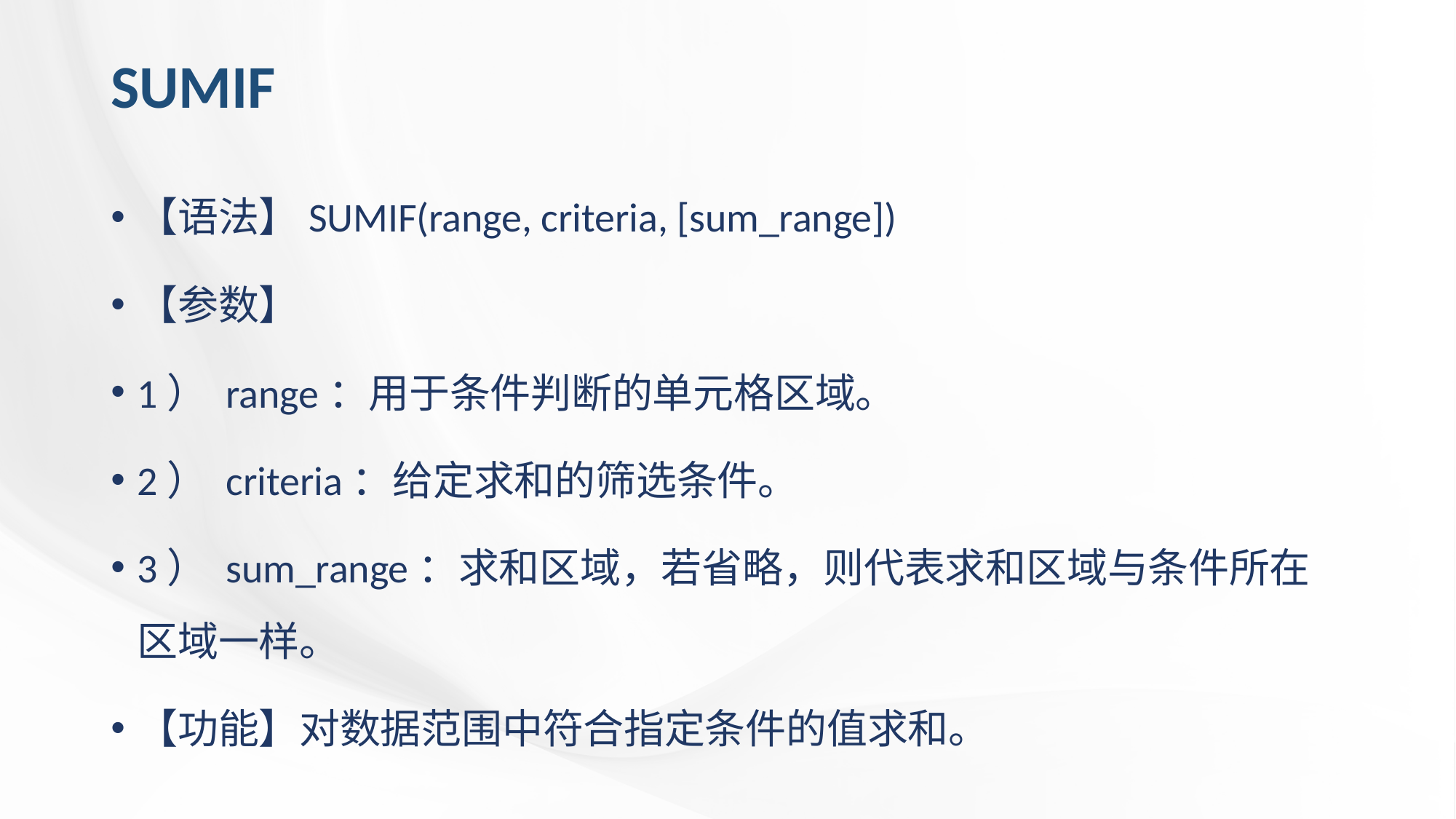

# SUMIF
【语法】SUMIF(range, criteria, [sum_range])
【参数】
1） range：用于条件判断的单元格区域。
2） criteria：给定求和的筛选条件。
3） sum_range：求和区域，若省略，则代表求和区域与条件所在区域一样。
【功能】对数据范围中符合指定条件的值求和。